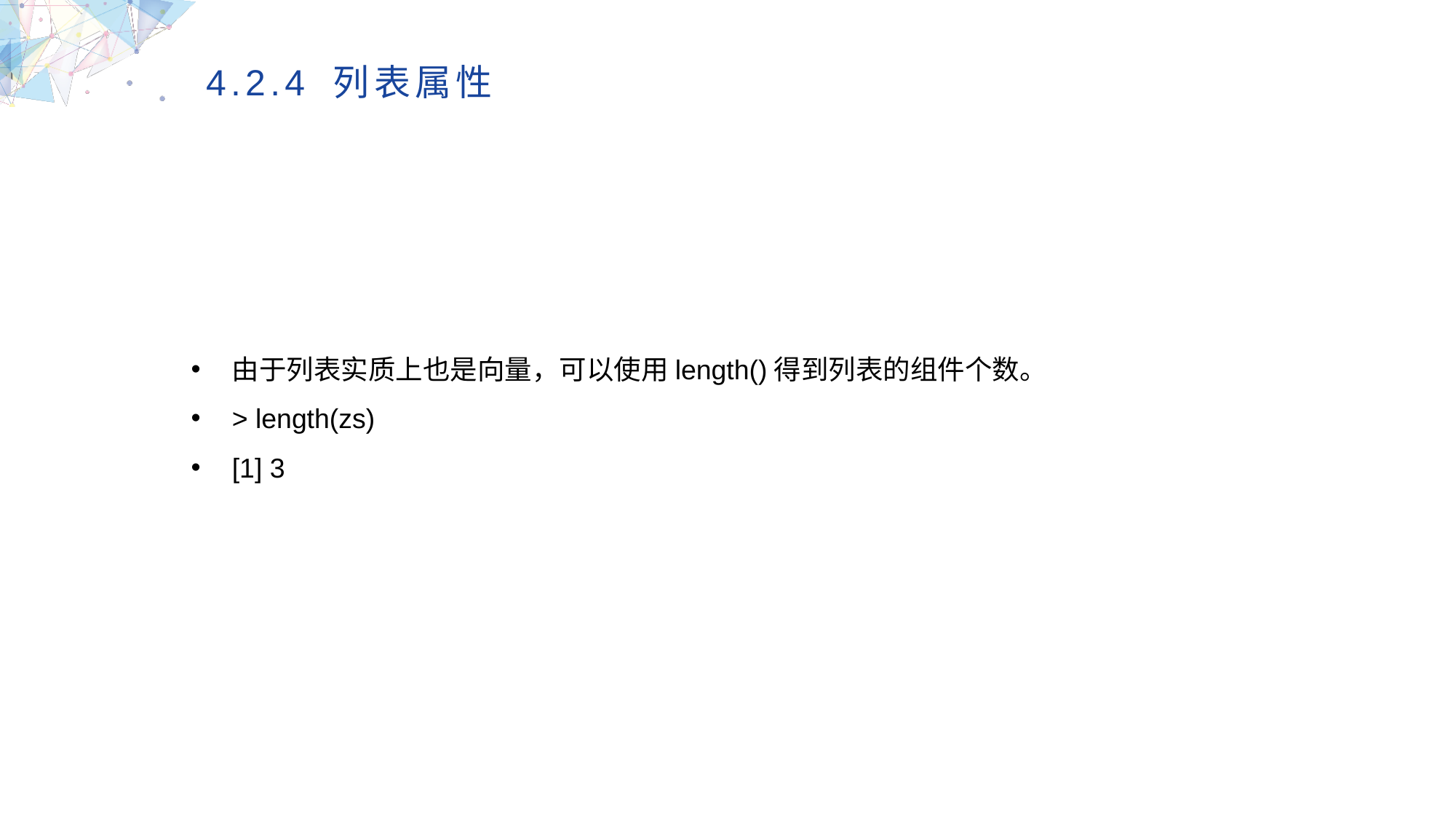

4.2.4 列表属性
MULTIPURPOSE PRESENTATION TEMPLATE | UNIQUE DESIGN
由于列表实质上也是向量，可以使用length()得到列表的组件个数。
> length(zs)
[1] 3

Welcome Message
Please replace text, click add relevant headline, modify the text content, also can copy your content to this directly. Please replace text, click add relevant headline, modify the text content, also can copy your content to this directly.